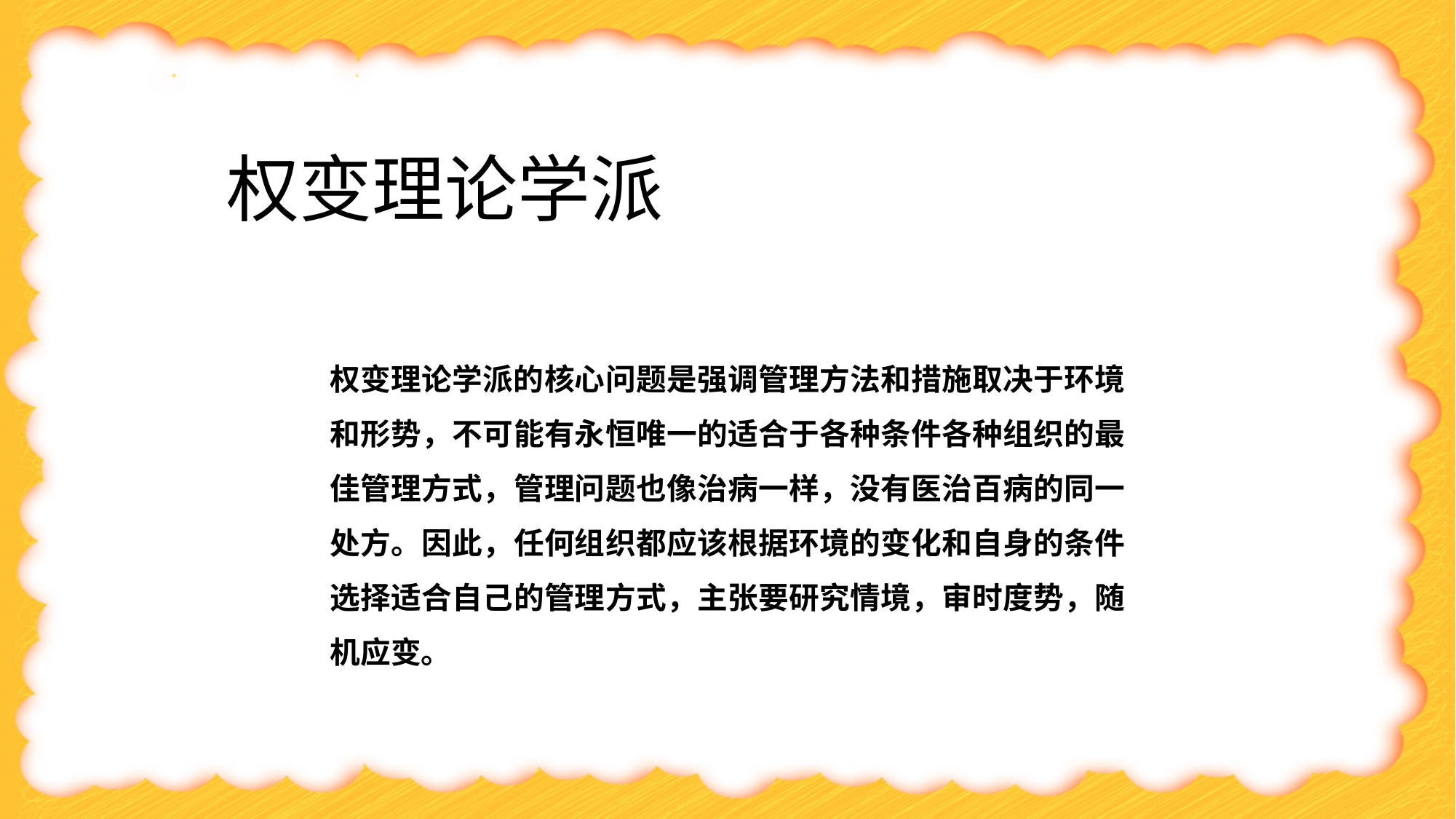

权变理论学派
权变理论学派的核心问题是强调管理方法和措施取决于环境和形势，不可能有永恒唯一的适合于各种条件各种组织的最佳管理方式，管理问题也像治病一样，没有医治百病的同一处方。因此，任何组织都应该根据环境的变化和自身的条件选择适合自己的管理方式，主张要研究情境，审时度势，随机应变。